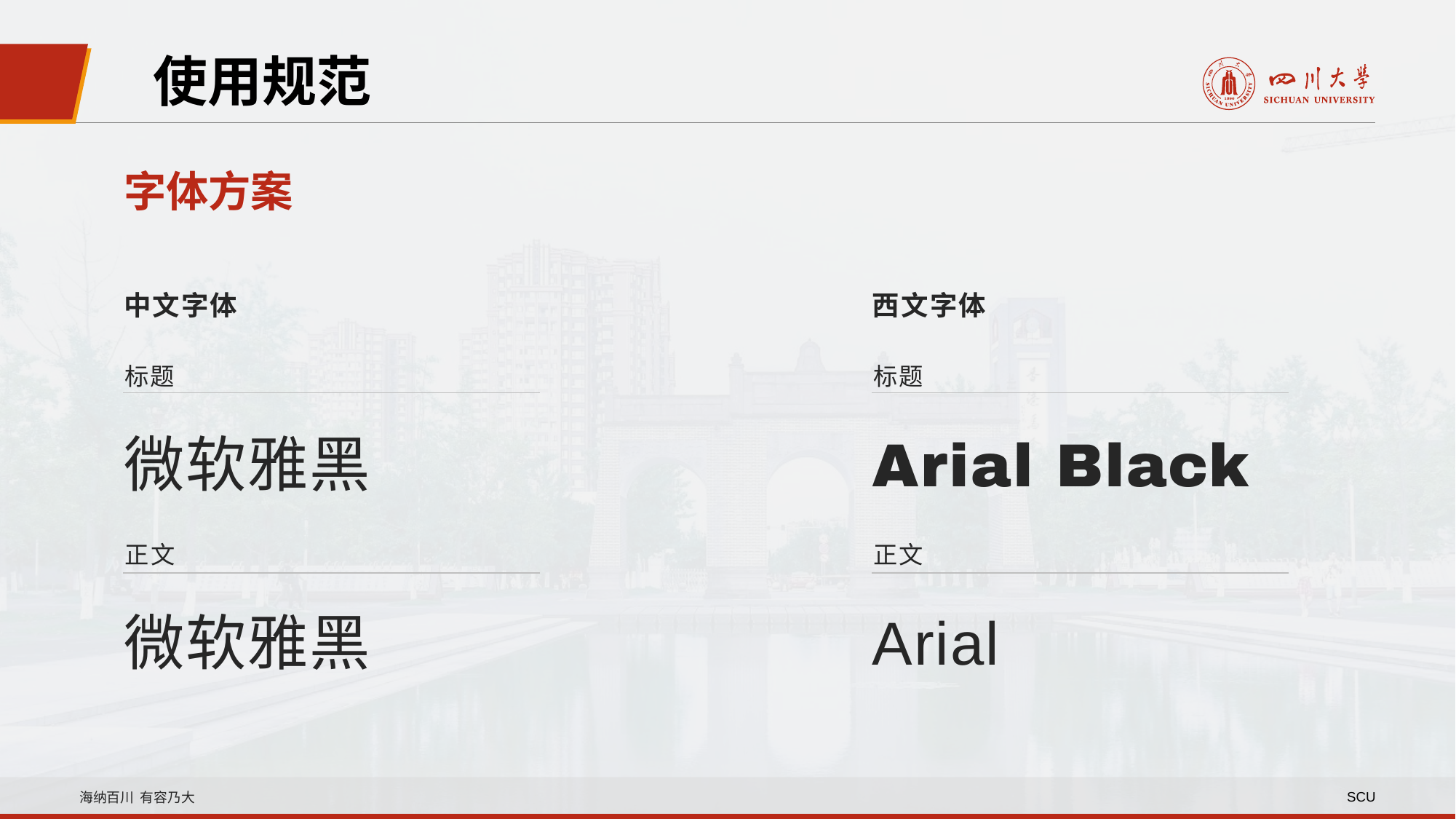

使用规范
字体方案
中文字体
西文字体
标题
标题
微软雅黑
Arial Black
正文
正文
微软雅黑
Arial